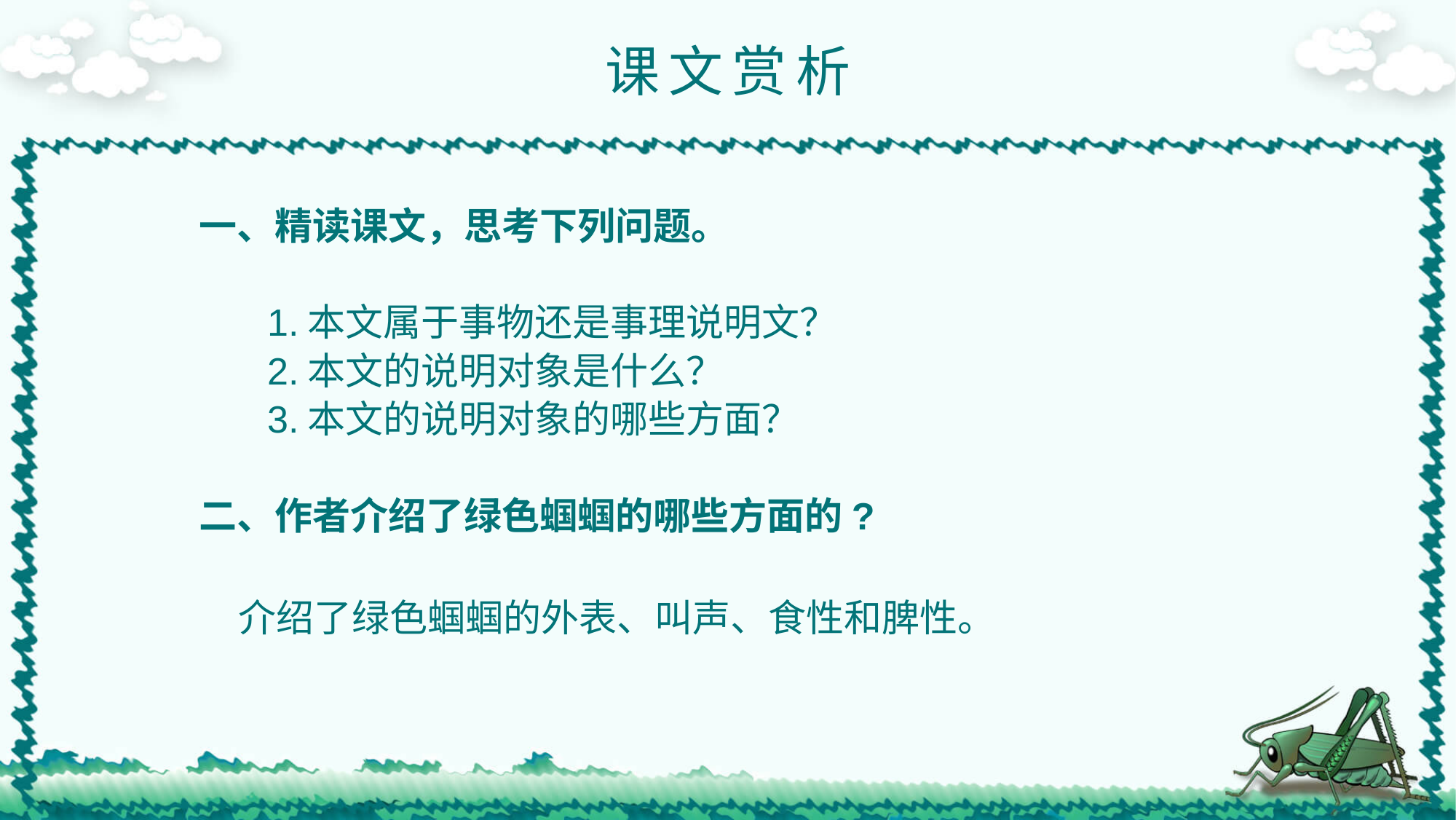

课文赏析
一、精读课文，思考下列问题。
1.本文属于事物还是事理说明文？
2.本文的说明对象是什么？
3.本文的说明对象的哪些方面？

二、作者介绍了绿色蝈蝈的哪些方面的?
介绍了绿色蝈蝈的外表、叫声、食性和脾性。